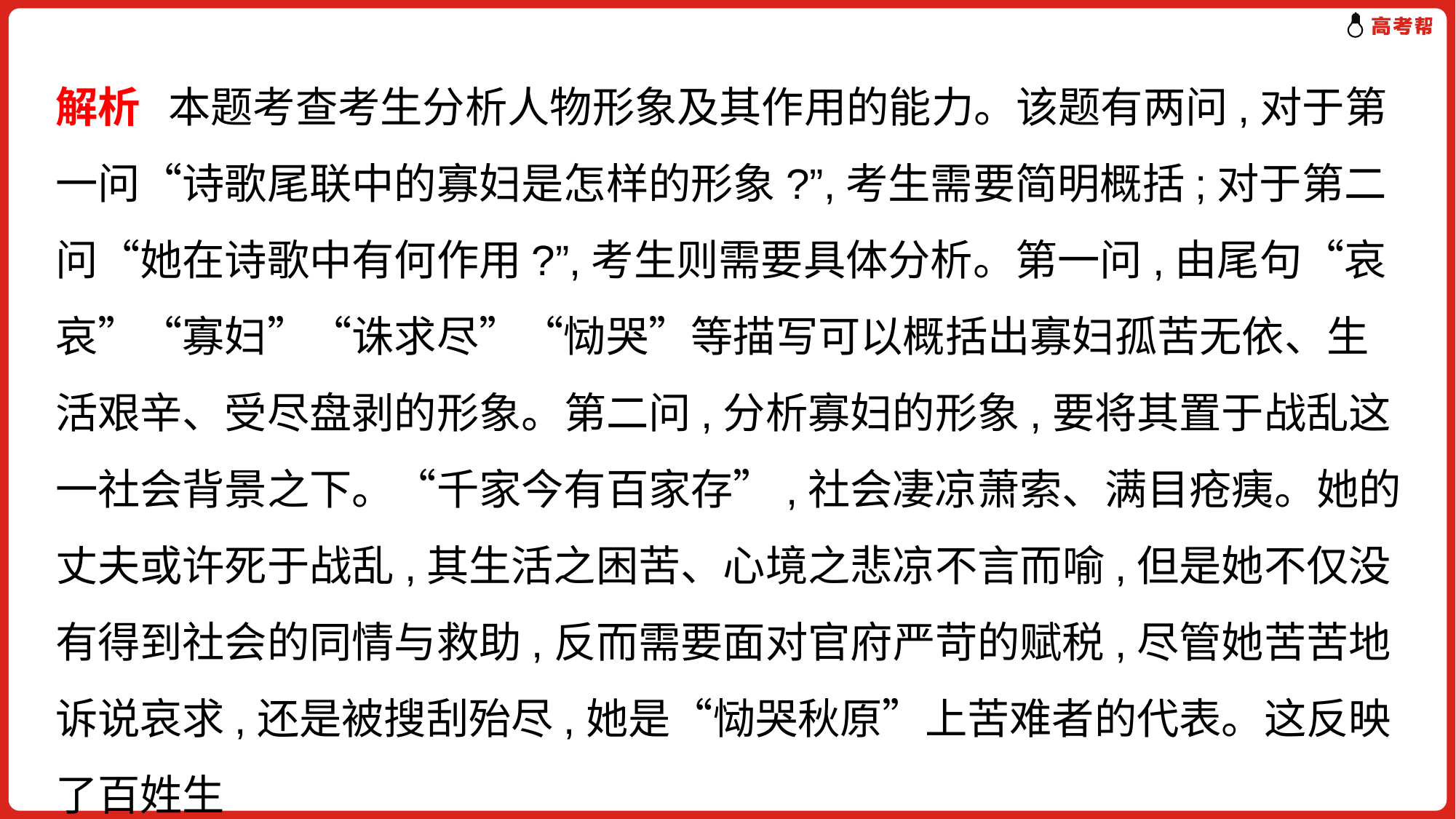

解析   本题考查考生分析人物形象及其作用的能力。该题有两问,对于第一问“诗歌尾联中的寡妇是怎样的形象?”,考生需要简明概括;对于第二问“她在诗歌中有何作用?”,考生则需要具体分析。第一问,由尾句“哀哀”“寡妇”“诛求尽”“恸哭”等描写可以概括出寡妇孤苦无依、生活艰辛、受尽盘剥的形象。第二问,分析寡妇的形象,要将其置于战乱这一社会背景之下。“千家今有百家存”,社会凄凉萧索、满目疮痍。她的丈夫或许死于战乱,其生活之困苦、心境之悲凉不言而喻,但是她不仅没有得到社会的同情与救助,反而需要面对官府严苛的赋税,尽管她苦苦地诉说哀求,还是被搜刮殆尽,她是“恸哭秋原”上苦难者的代表。这反映了百姓生